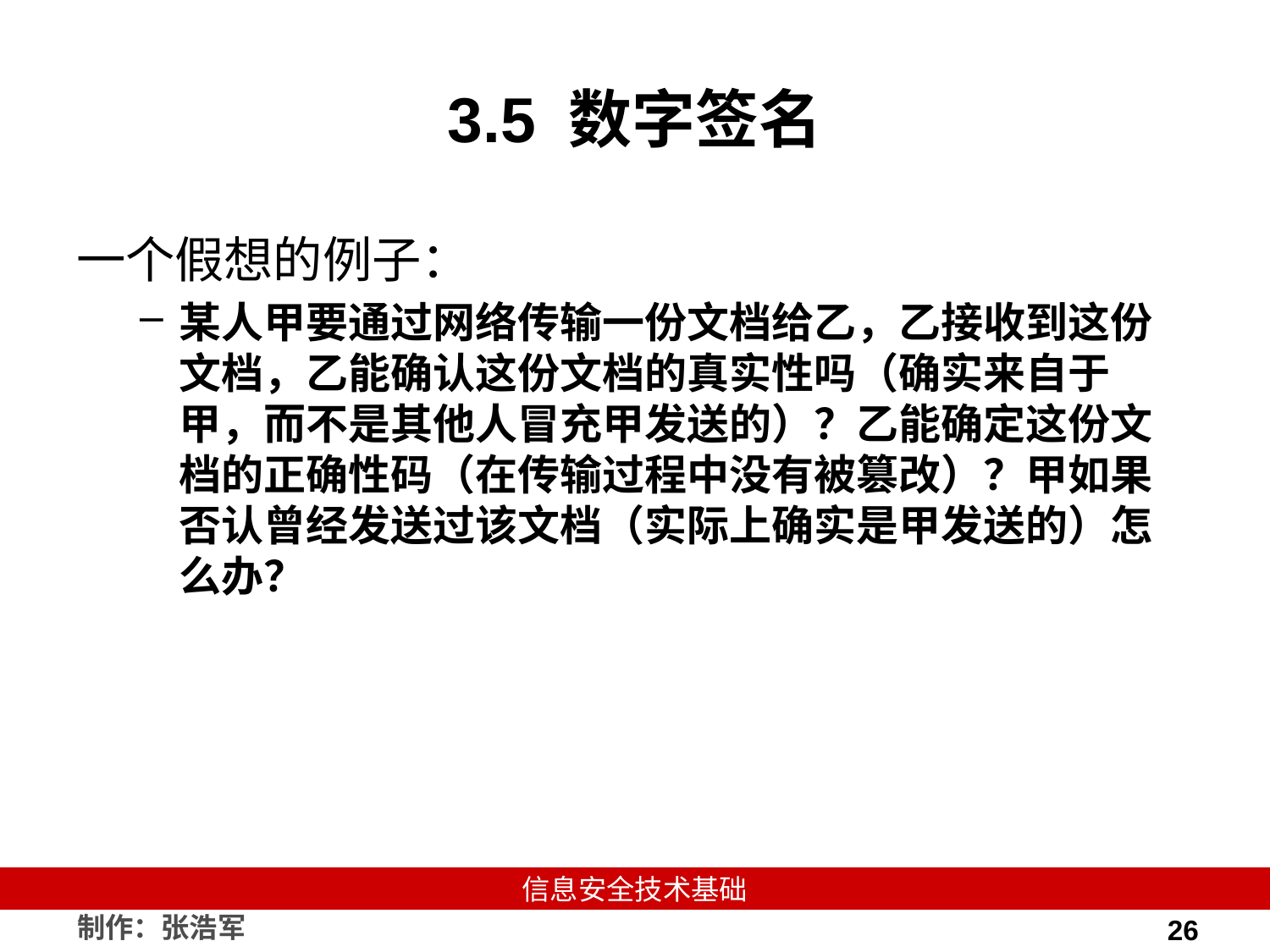

# 3.5 数字签名
一个假想的例子：
某人甲要通过网络传输一份文档给乙，乙接收到这份文档，乙能确认这份文档的真实性吗（确实来自于甲，而不是其他人冒充甲发送的）？乙能确定这份文档的正确性码（在传输过程中没有被篡改）？甲如果否认曾经发送过该文档（实际上确实是甲发送的）怎么办？
26